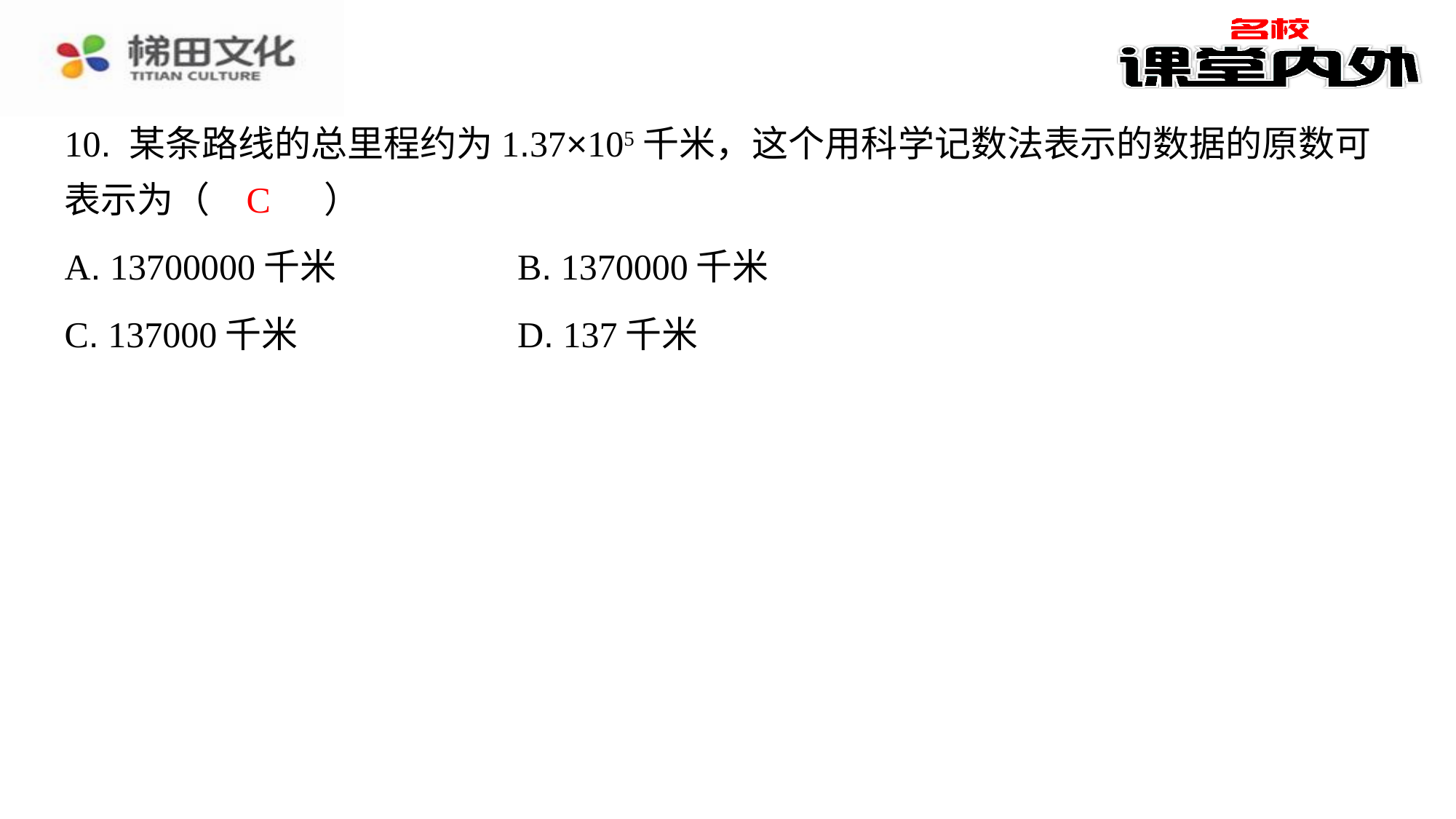

10. 某条路线的总里程约为1.37×105千米，这个用科学记数法表示的数据的原数可
表示为（　C　）
C
| A. 13700000千米 | B. 1370000千米 |
| --- | --- |
| C. 137000千米 | D. 137千米 |